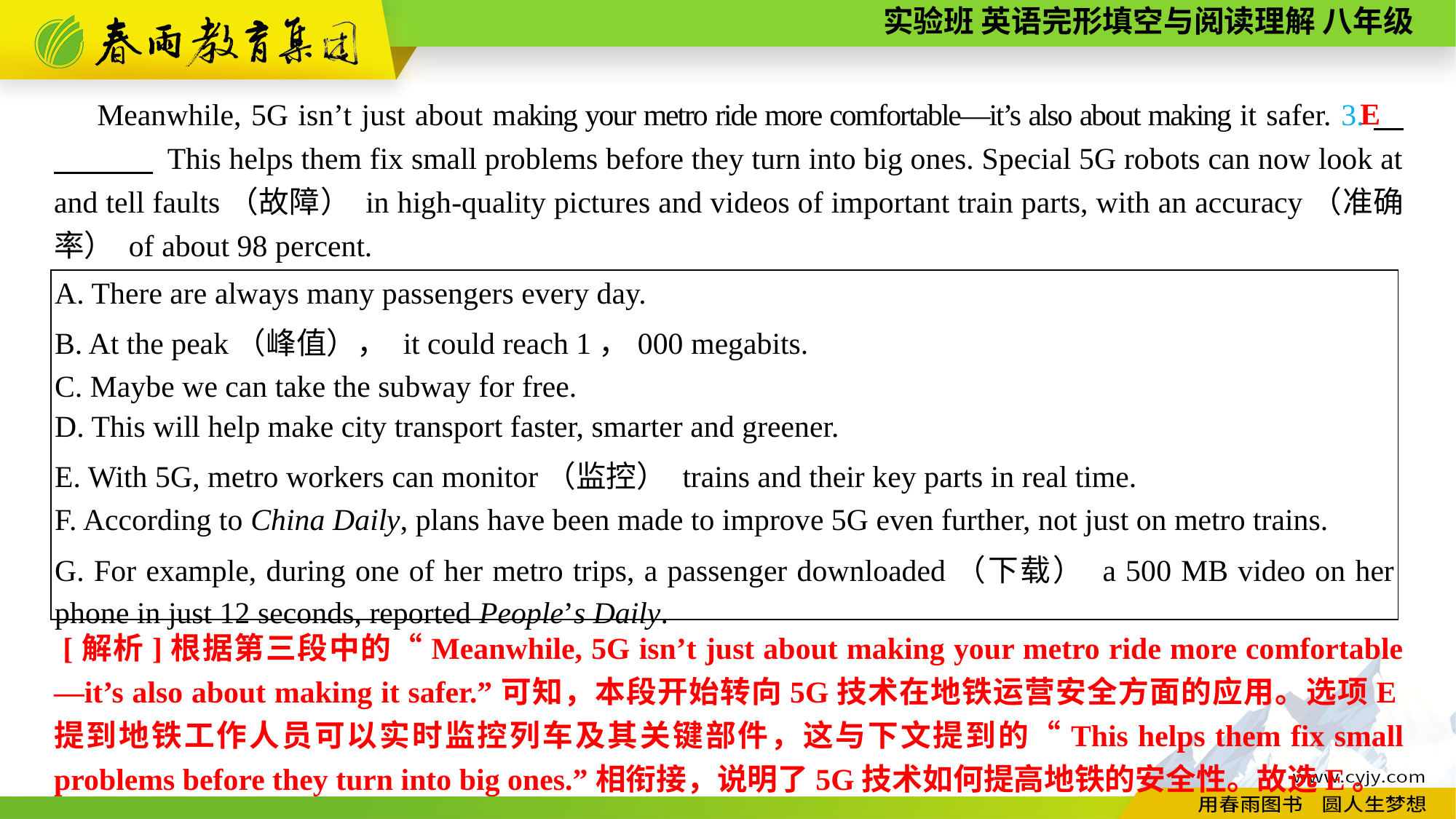

E
Meanwhile, 5G isn’t just about making your metro ride more comfortable—it’s also about making it safer. 3.　 ，　　 This helps them fix small problems before they turn into big ones. Special 5G robots can now look at and tell faults（故障） in high-quality pictures and videos of important train parts, with an accuracy（准确率） of about 98 percent.
| A. There are always many passengers every day. B. At the peak（峰值）， it could reach 1，000 megabits. C. Maybe we can take the subway for free. D. This will help make city transport faster, smarter and greener. E. With 5G, metro workers can monitor（监控） trains and their key parts in real time. F. According to China Daily, plans have been made to improve 5G even further, not just on metro trains. G. For example, during one of her metro trips, a passenger downloaded（下载） a 500 MB video on her phone in just 12 seconds, reported People’s Daily. |
| --- |
 [解析]根据第三段中的“Meanwhile, 5G isn’t just about making your metro ride more comfortable—it’s also about making it safer.”可知，本段开始转向5G技术在地铁运营安全方面的应用。选项E提到地铁工作人员可以实时监控列车及其关键部件，这与下文提到的“This helps them fix small problems before they turn into big ones.”相衔接，说明了5G技术如何提高地铁的安全性。故选E。